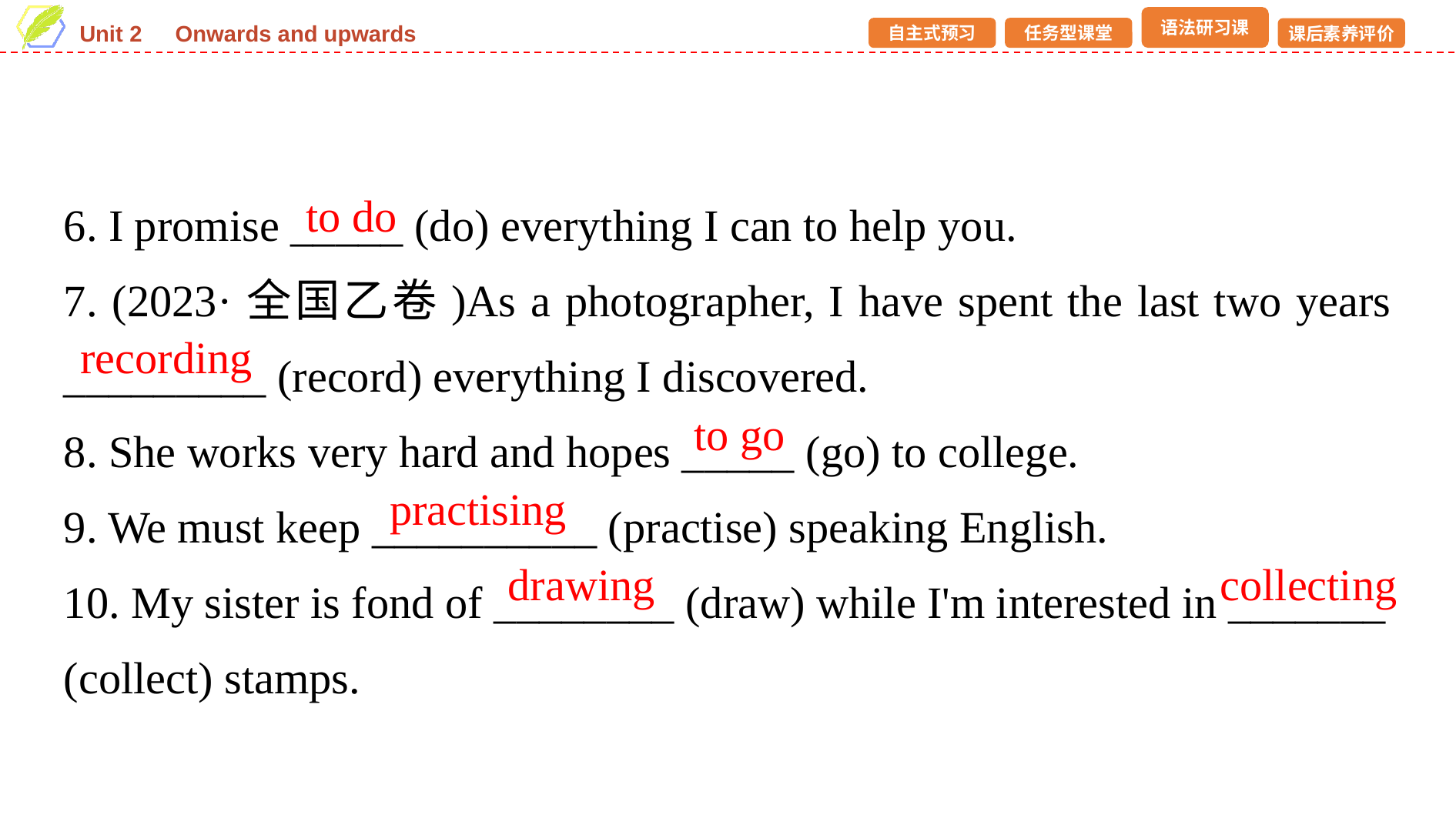

6. I promise _____ (do) everything I can to help you.
7. (2023·全国乙卷)As a photographer, I have spent the last two years _________ (record) everything I discovered.
8. She works very hard and hopes _____ (go) to college.
9. We must keep __________ (practise) speaking English.
10. My sister is fond of ________ (draw) while I'm interested in _______
(collect) stamps.
to do
recording
to go
practising
drawing
collecting